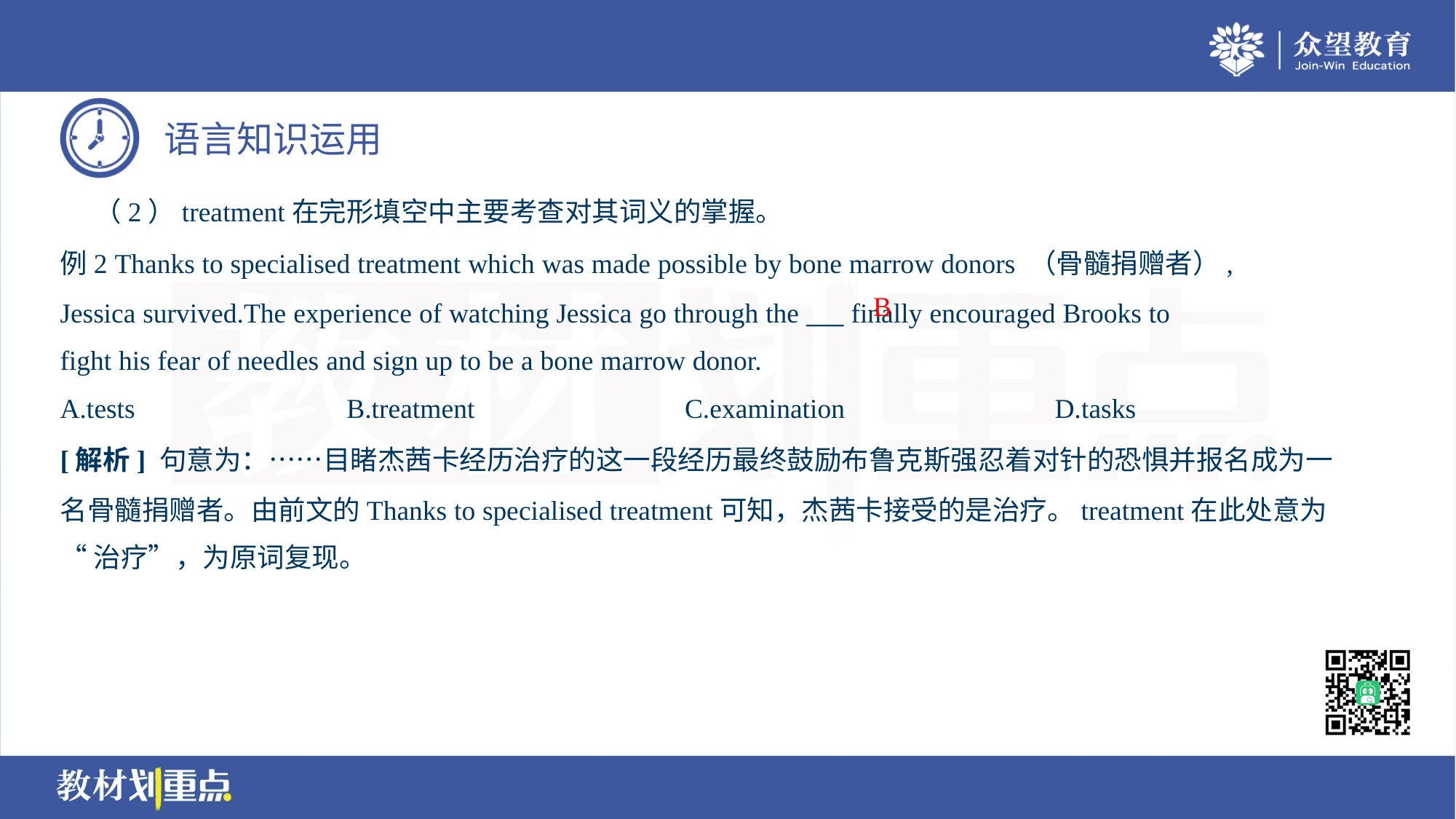

（2）treatment在完形填空中主要考查对其词义的掌握。
例2 Thanks to specialised treatment which was made possible by bone marrow donors （骨髓捐赠者）,
Jessica survived.The experience of watching Jessica go through the ___ finally encouraged Brooks to
fight his fear of needles and sign up to be a bone marrow donor.
B
A.tests	B.treatment	C.examination	D.tasks
[解析] 句意为：……目睹杰茜卡经历治疗的这一段经历最终鼓励布鲁克斯强忍着对针的恐惧并报名成为一
名骨髓捐赠者。由前文的Thanks to specialised treatment可知，杰茜卡接受的是治疗。treatment在此处意为
“治疗”，为原词复现。